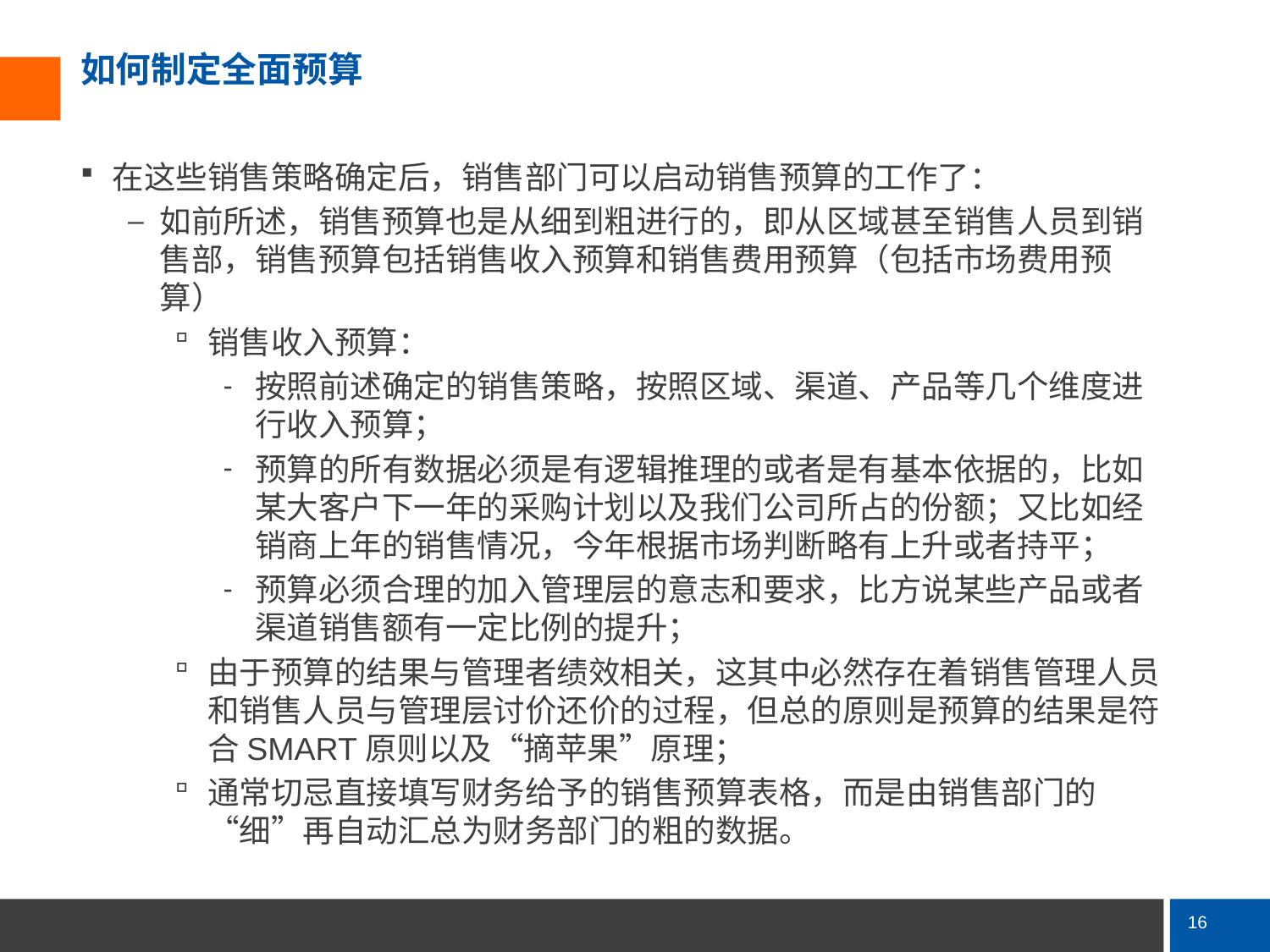

# 如何制定全面预算
在这些销售策略确定后，销售部门可以启动销售预算的工作了：
如前所述，销售预算也是从细到粗进行的，即从区域甚至销售人员到销售部，销售预算包括销售收入预算和销售费用预算（包括市场费用预算）
销售收入预算：
按照前述确定的销售策略，按照区域、渠道、产品等几个维度进行收入预算；
预算的所有数据必须是有逻辑推理的或者是有基本依据的，比如某大客户下一年的采购计划以及我们公司所占的份额；又比如经销商上年的销售情况，今年根据市场判断略有上升或者持平；
预算必须合理的加入管理层的意志和要求，比方说某些产品或者渠道销售额有一定比例的提升；
由于预算的结果与管理者绩效相关，这其中必然存在着销售管理人员和销售人员与管理层讨价还价的过程，但总的原则是预算的结果是符合SMART原则以及“摘苹果”原理；
通常切忌直接填写财务给予的销售预算表格，而是由销售部门的“细”再自动汇总为财务部门的粗的数据。